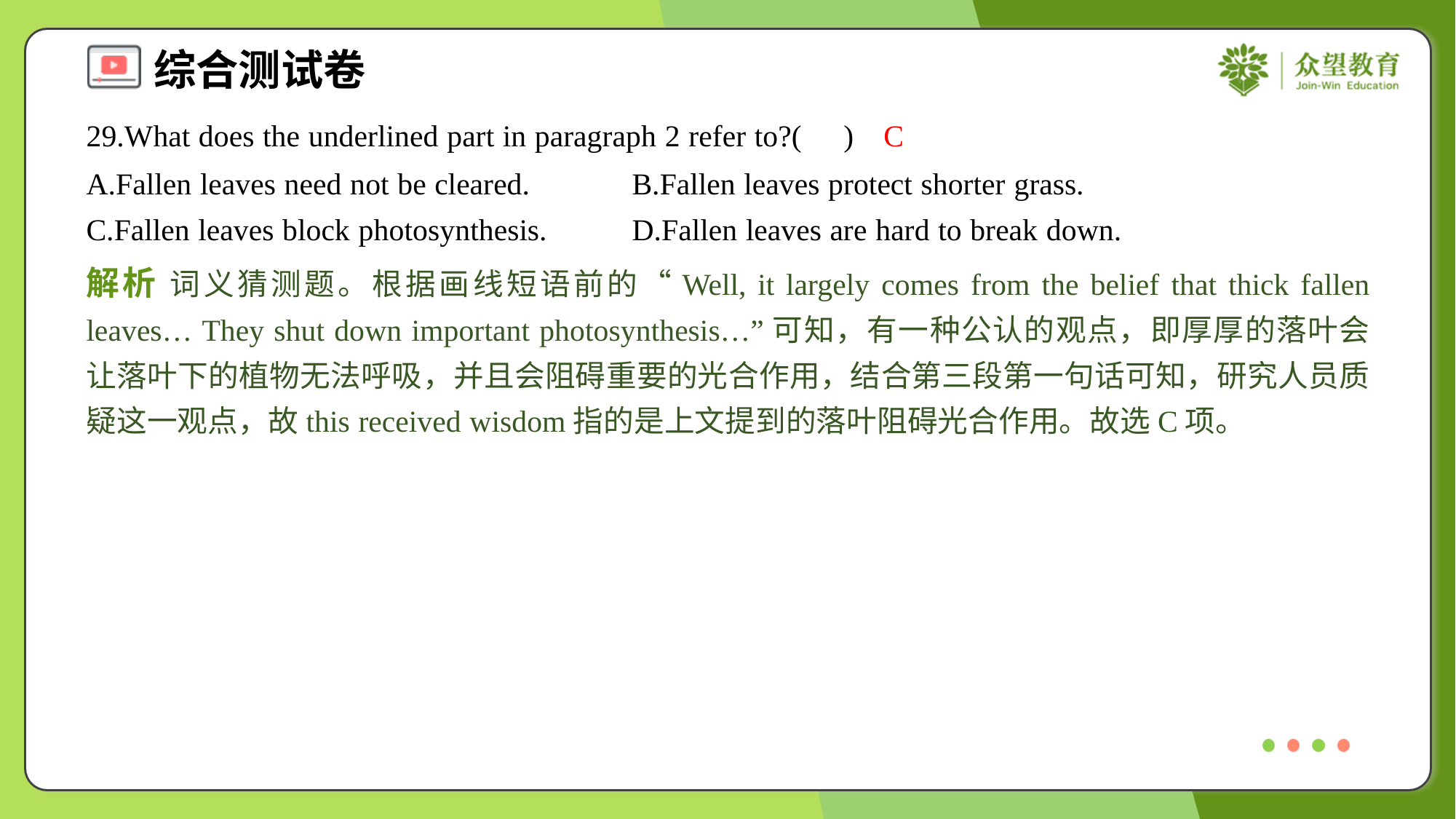

29.What does the underlined part in paragraph 2 refer to?(     )
C
A.Fallen leaves need not be cleared.	B.Fallen leaves protect shorter grass.
C.Fallen leaves block photosynthesis.	D.Fallen leaves are hard to break down.
解析 词义猜测题。根据画线短语前的“Well, it largely comes from the belief that thick fallen leaves… They shut down important photosynthesis…”可知，有一种公认的观点，即厚厚的落叶会让落叶下的植物无法呼吸，并且会阻碍重要的光合作用，结合第三段第一句话可知，研究人员质疑这一观点，故this received wisdom指的是上文提到的落叶阻碍光合作用。故选C项。